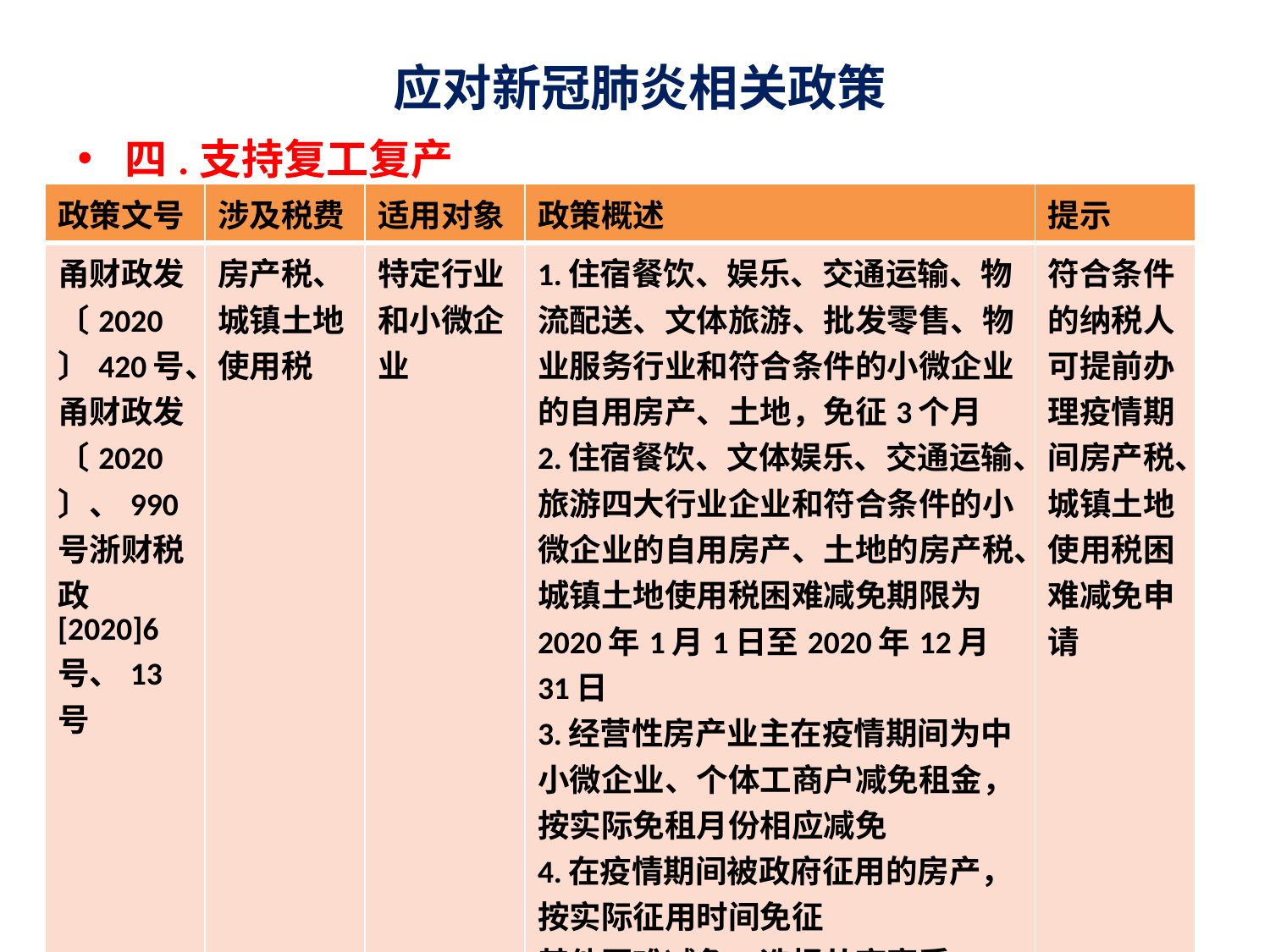

# 应对新冠肺炎相关政策
四.支持复工复产

| 政策文号 | 涉及税费 | 适用对象 | 政策概述 | 提示 |
| --- | --- | --- | --- | --- |
| 甬财政发〔2020〕420号、甬财政发〔2020〕、990号浙财税政[2020]6号、13号 | 房产税、城镇土地使用税 | 特定行业和小微企业 | 1.住宿餐饮、娱乐、交通运输、物流配送、文体旅游、批发零售、物业服务行业和符合条件的小微企业的自用房产、土地，免征3个月 2.住宿餐饮、文体娱乐、交通运输、旅游四大行业企业和符合条件的小微企业的自用房产、土地的房产税、城镇土地使用税困难减免期限为2020年1月1日至2020年12月31日 3.经营性房产业主在疫情期间为中小微企业、个体工商户减免租金，按实际免租月份相应减免 4.在疫情期间被政府征用的房产，按实际征用时间免征 其他困难减免，选择从高享受 | 符合条件的纳税人可提前办理疫情期间房产税、城镇土地使用税困难减免申请 |